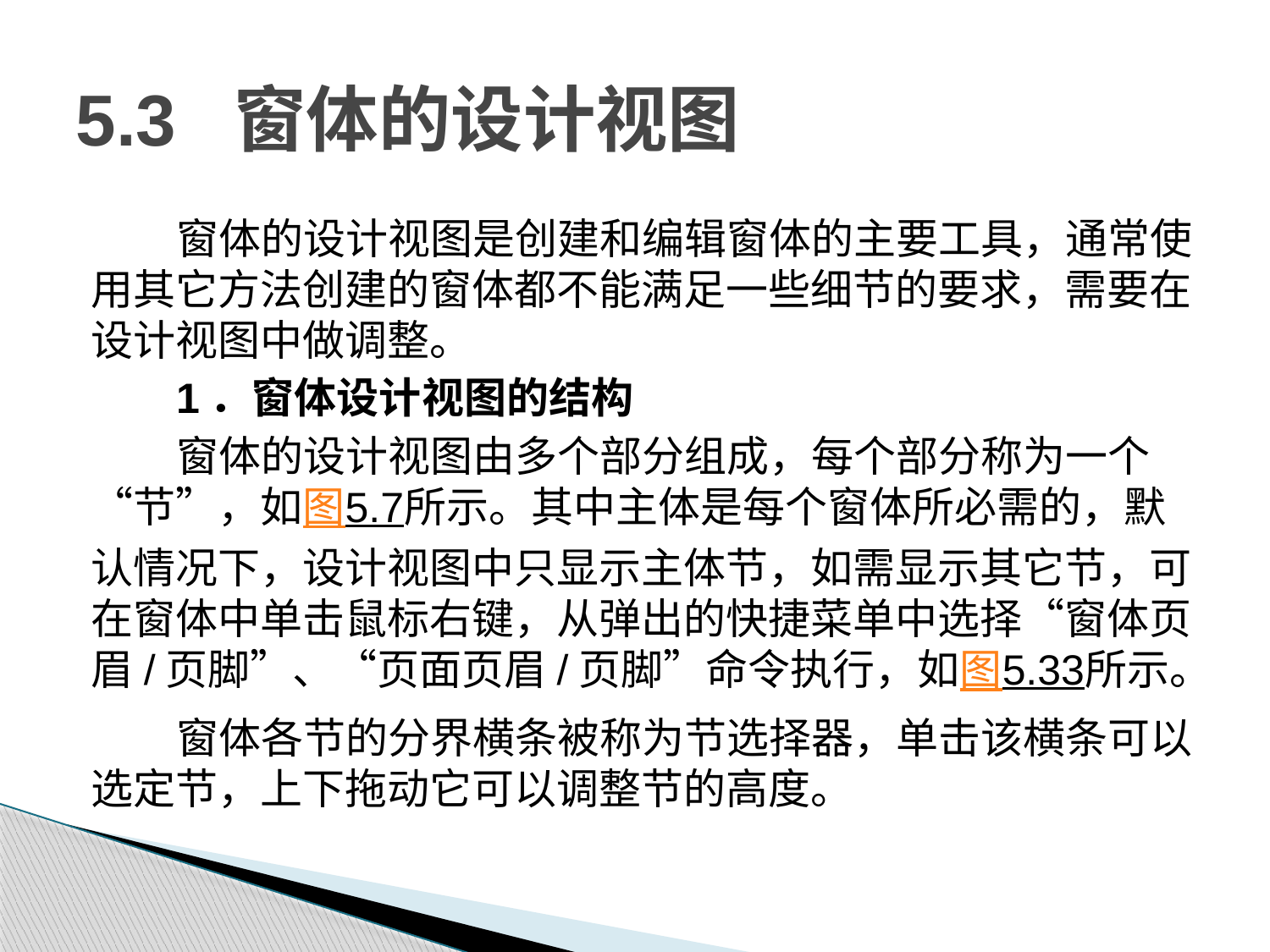

# 5.3  窗体的设计视图
窗体的设计视图是创建和编辑窗体的主要工具，通常使用其它方法创建的窗体都不能满足一些细节的要求，需要在设计视图中做调整。
1．窗体设计视图的结构
窗体的设计视图由多个部分组成，每个部分称为一个“节”，如图5.7所示。其中主体是每个窗体所必需的，默认情况下，设计视图中只显示主体节，如需显示其它节，可在窗体中单击鼠标右键，从弹出的快捷菜单中选择“窗体页眉/页脚”、“页面页眉/页脚”命令执行，如图5.33所示。
窗体各节的分界横条被称为节选择器，单击该横条可以选定节，上下拖动它可以调整节的高度。